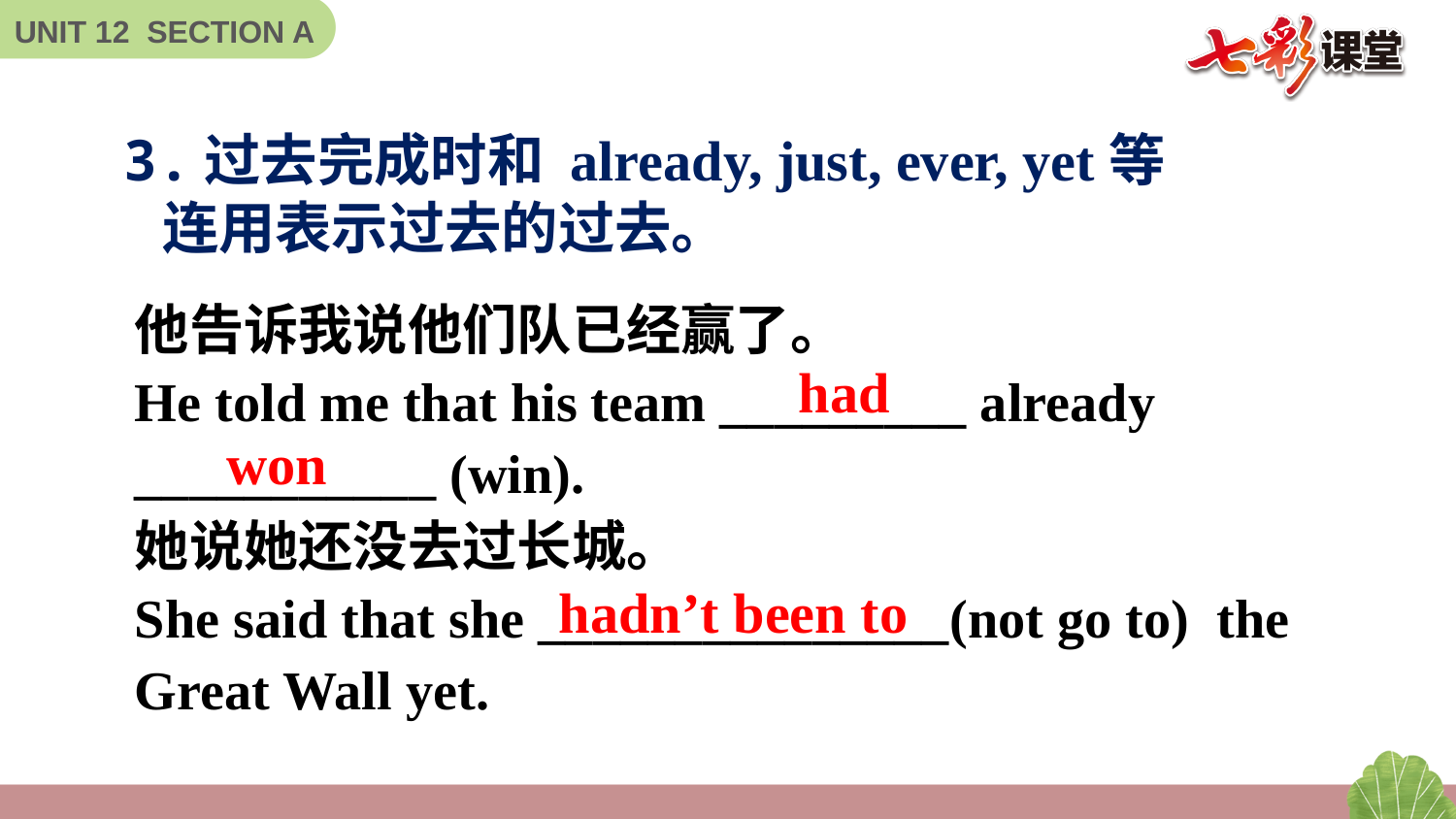

3.过去完成时和 already, just, ever, yet等
  连用表示过去的过去。
他告诉我说他们队已经赢了。
He told me that his team _________ already ___________ (win).
她说她还没去过长城。
She said that she _______________(not go to)  the Great Wall yet.
had
won
hadn’t been to